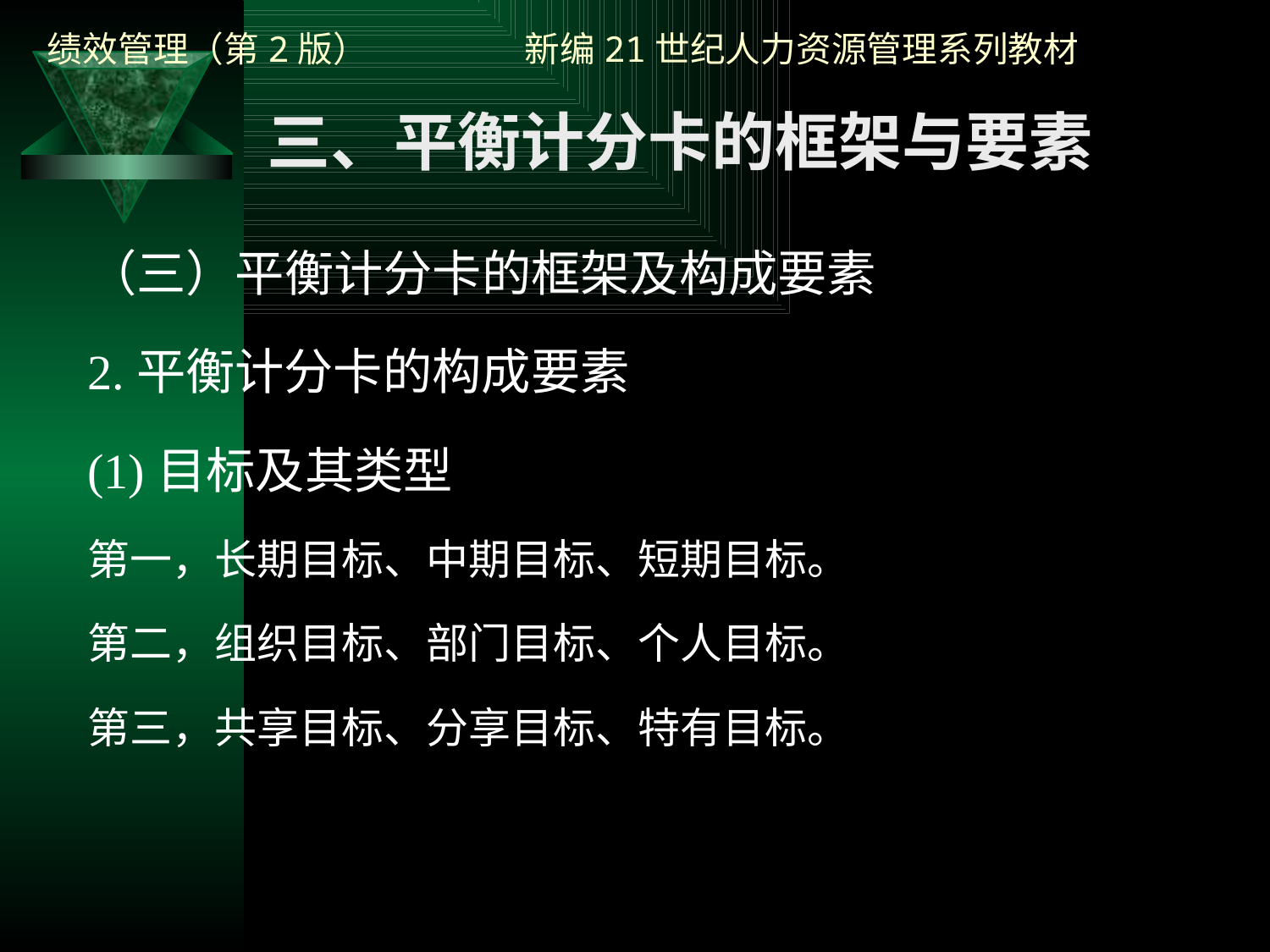

三、平衡计分卡的框架与要素
（三）平衡计分卡的框架及构成要素
2.平衡计分卡的构成要素
(1)目标及其类型
第一，长期目标、中期目标、短期目标。
第二，组织目标、部门目标、个人目标。
第三，共享目标、分享目标、特有目标。